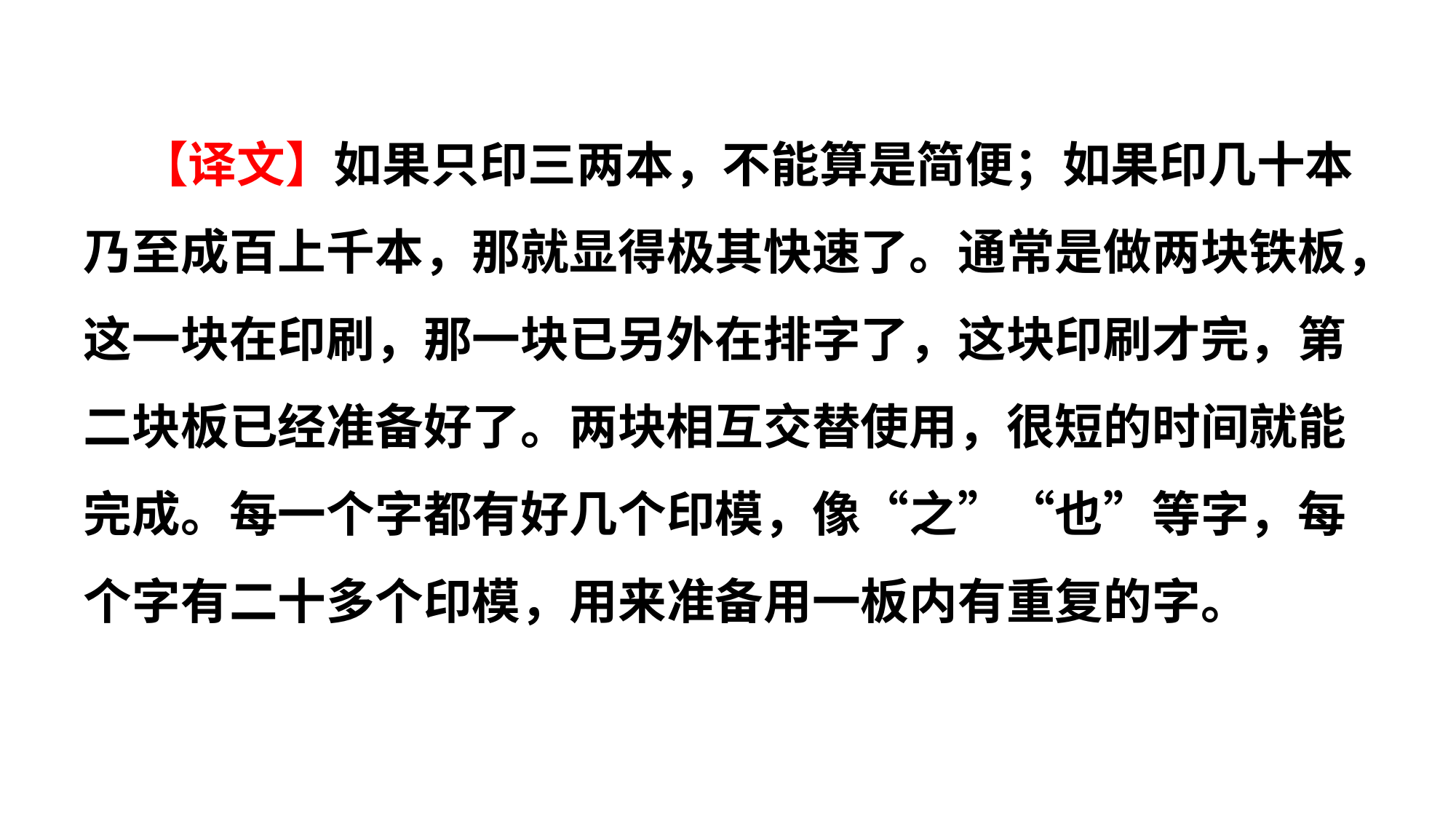

【译文】如果只印三两本，不能算是简便；如果印几十本乃至成百上千本，那就显得极其快速了。通常是做两块铁板，这一块在印刷，那一块已另外在排字了，这块印刷才完，第二块板已经准备好了。两块相互交替使用，很短的时间就能完成。每一个字都有好几个印模，像“之”“也”等字，每个字有二十多个印模，用来准备用一板内有重复的字。